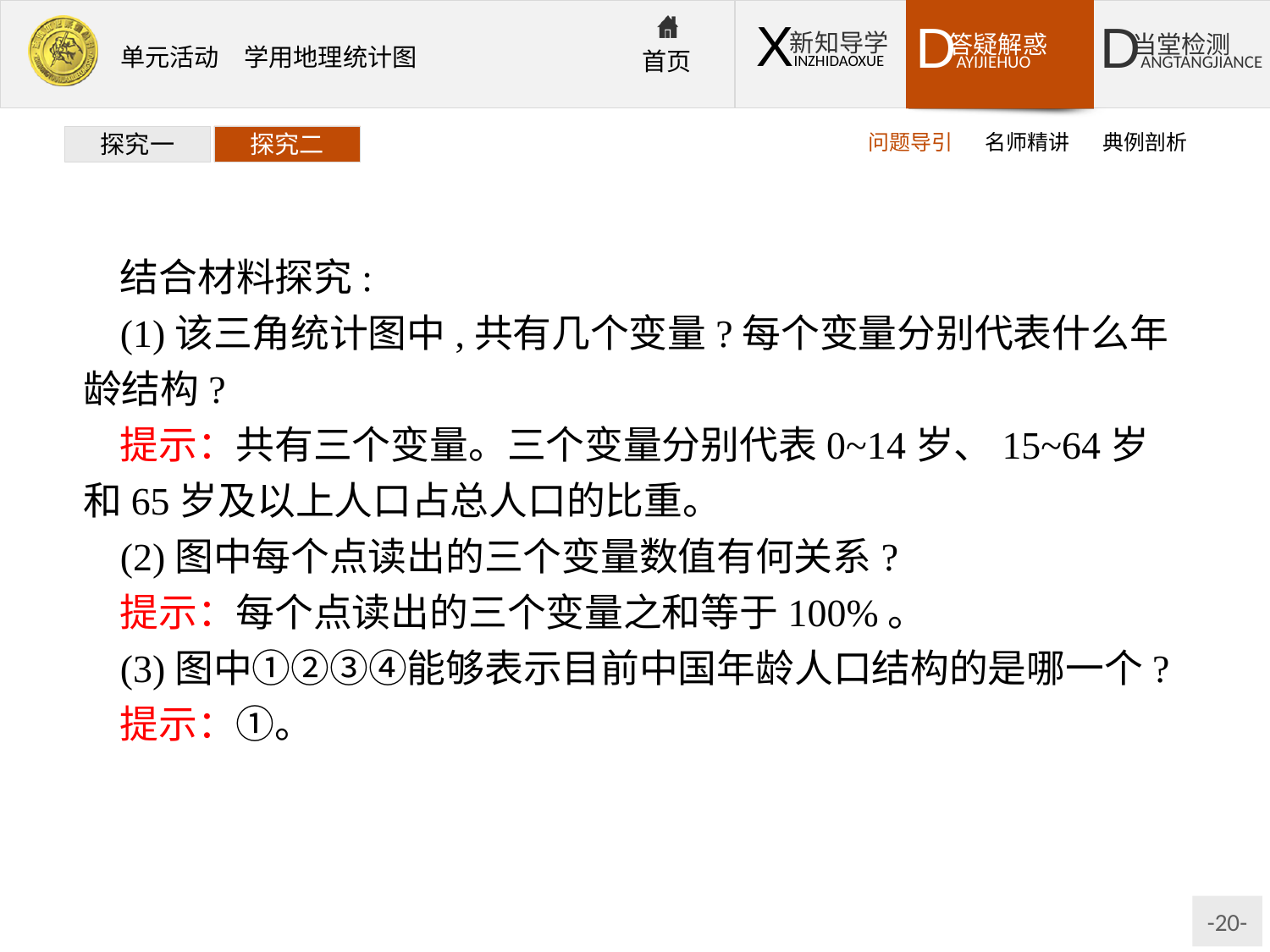

问题导引
名师精讲
典例剖析
探究一
探究二
结合材料探究:
(1)该三角统计图中,共有几个变量?每个变量分别代表什么年龄结构?
提示：共有三个变量。三个变量分别代表0~14岁、15~64岁和65岁及以上人口占总人口的比重。
(2)图中每个点读出的三个变量数值有何关系?
提示：每个点读出的三个变量之和等于100%。
(3)图中①②③④能够表示目前中国年龄人口结构的是哪一个?
提示：①。